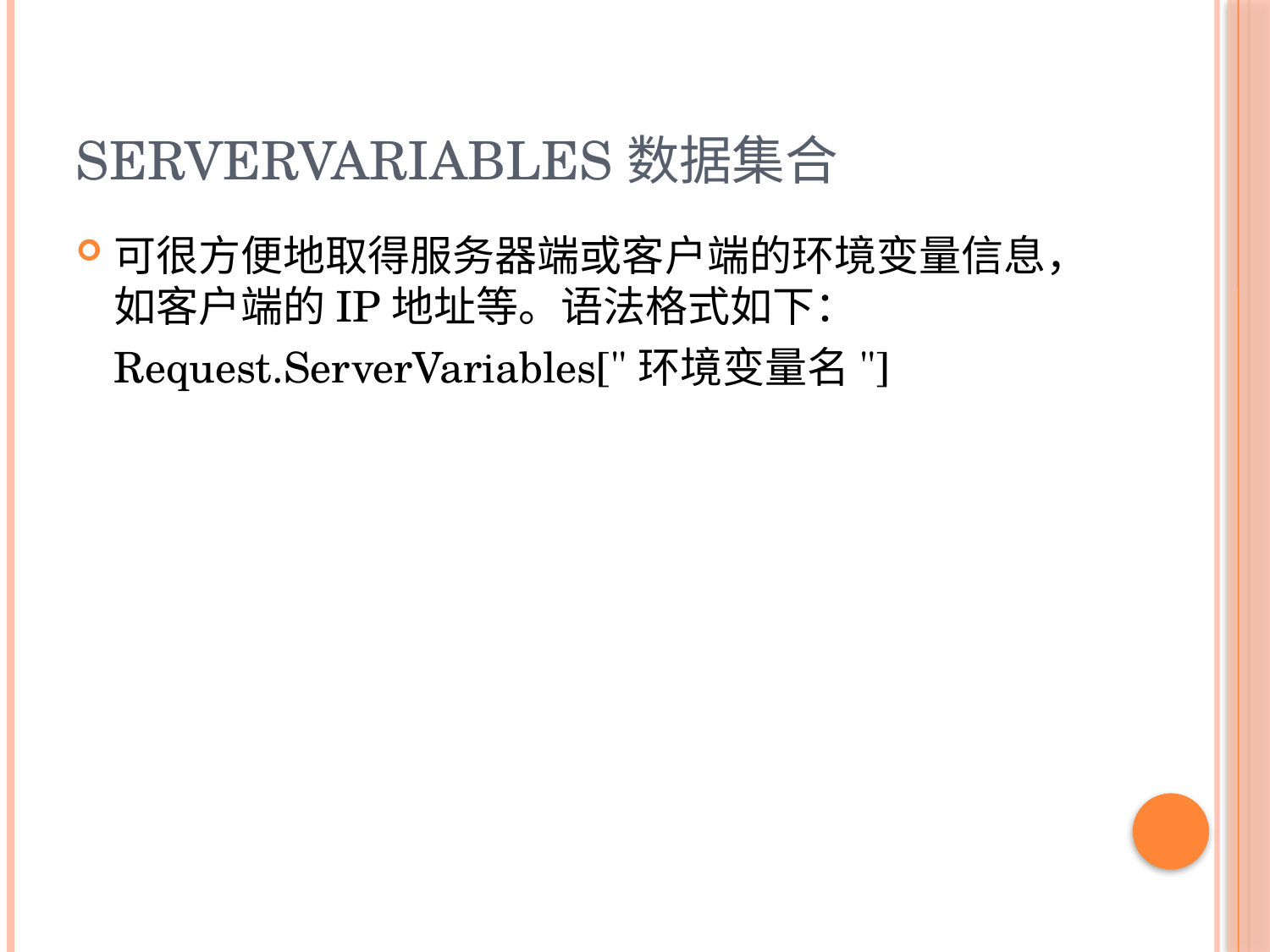

# ServerVariables数据集合
可很方便地取得服务器端或客户端的环境变量信息，如客户端的IP地址等。语法格式如下：
	Request.ServerVariables["环境变量名"]
11